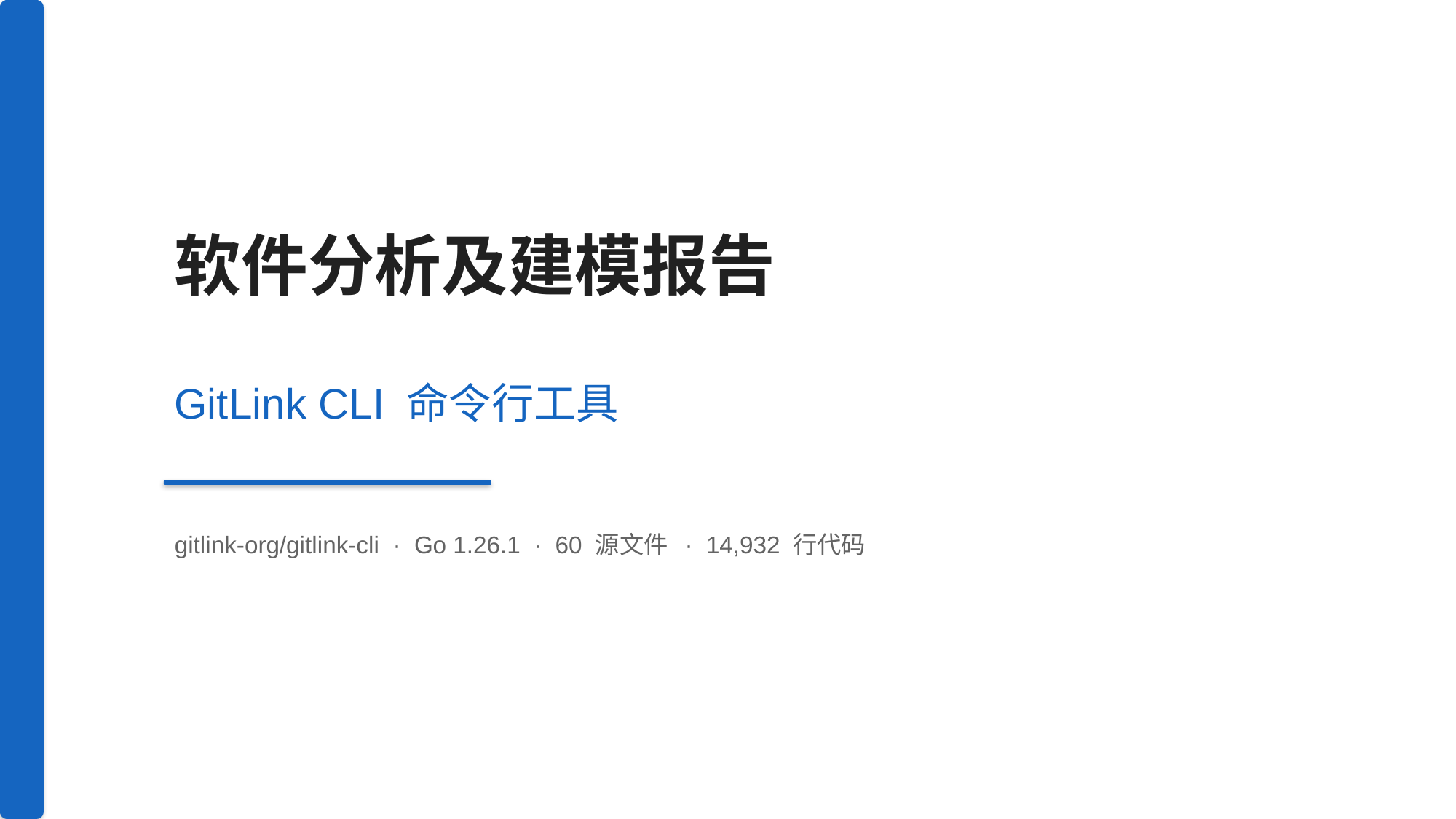

软件分析及建模报告
GitLink CLI 命令行工具

gitlink-org/gitlink-cli  ·  Go 1.26.1  ·  60 源文件  ·  14,932 行代码